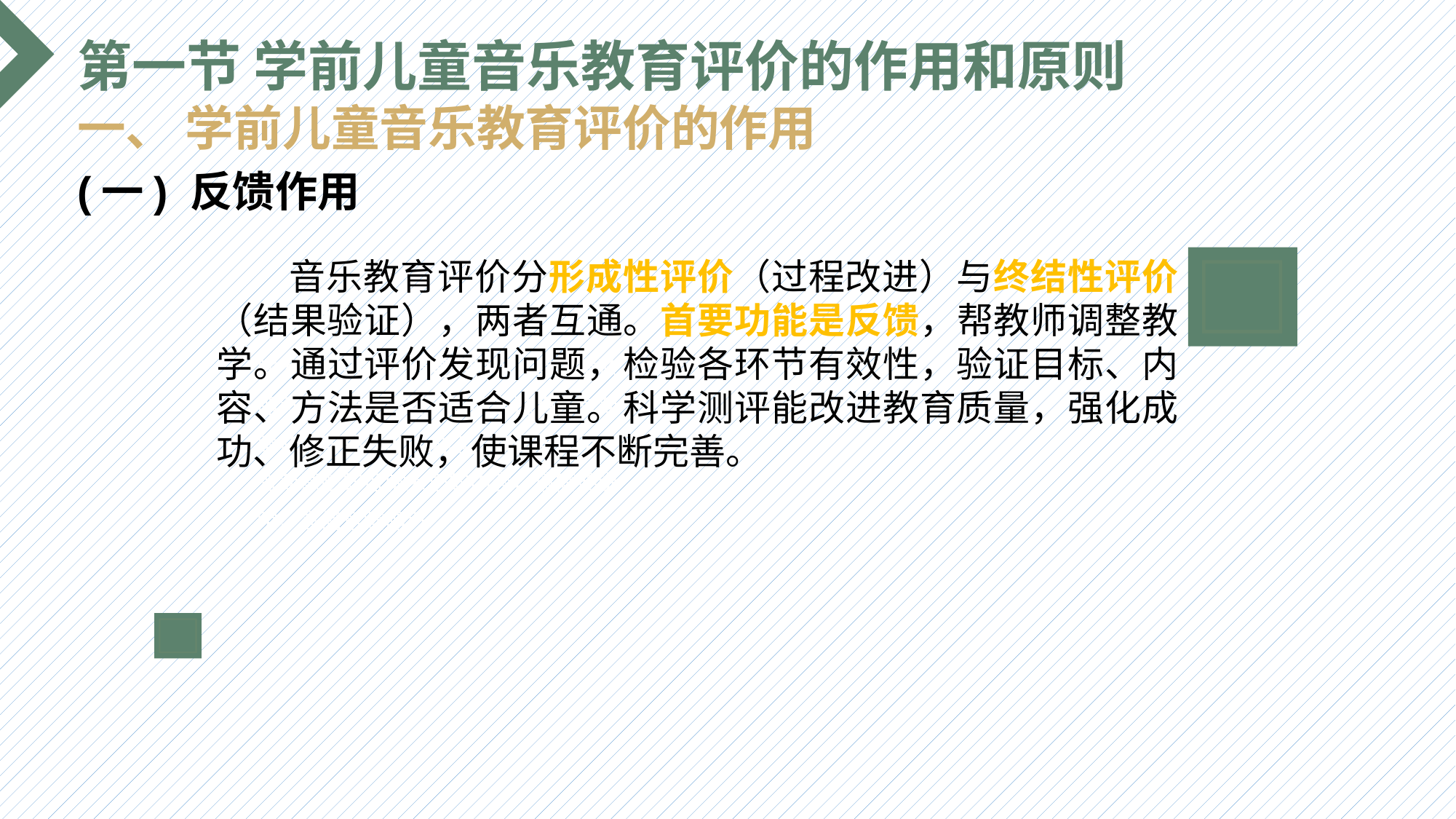

第一节 学前儿童音乐教育评价的作用和原则
一、 学前儿童音乐教育评价的作用
(一) 反馈作用

 音乐教育评价分形成性评价（过程改进）与终结性评价（结果验证），两者互通。首要功能是反馈，帮教师调整教学。通过评价发现问题，检验各环节有效性，验证目标、内容、方法是否适合儿童。科学测评能改进教育质量，强化成功、修正失败，使课程不断完善。

选题背景
输入您的内容，请简要说明，言简意赅即可输入您的内容，请简要说明，言简意赅即可输入您的内容，请简要说明，言简意赅即可输入您的内容，请简要说明，言简意赅即可